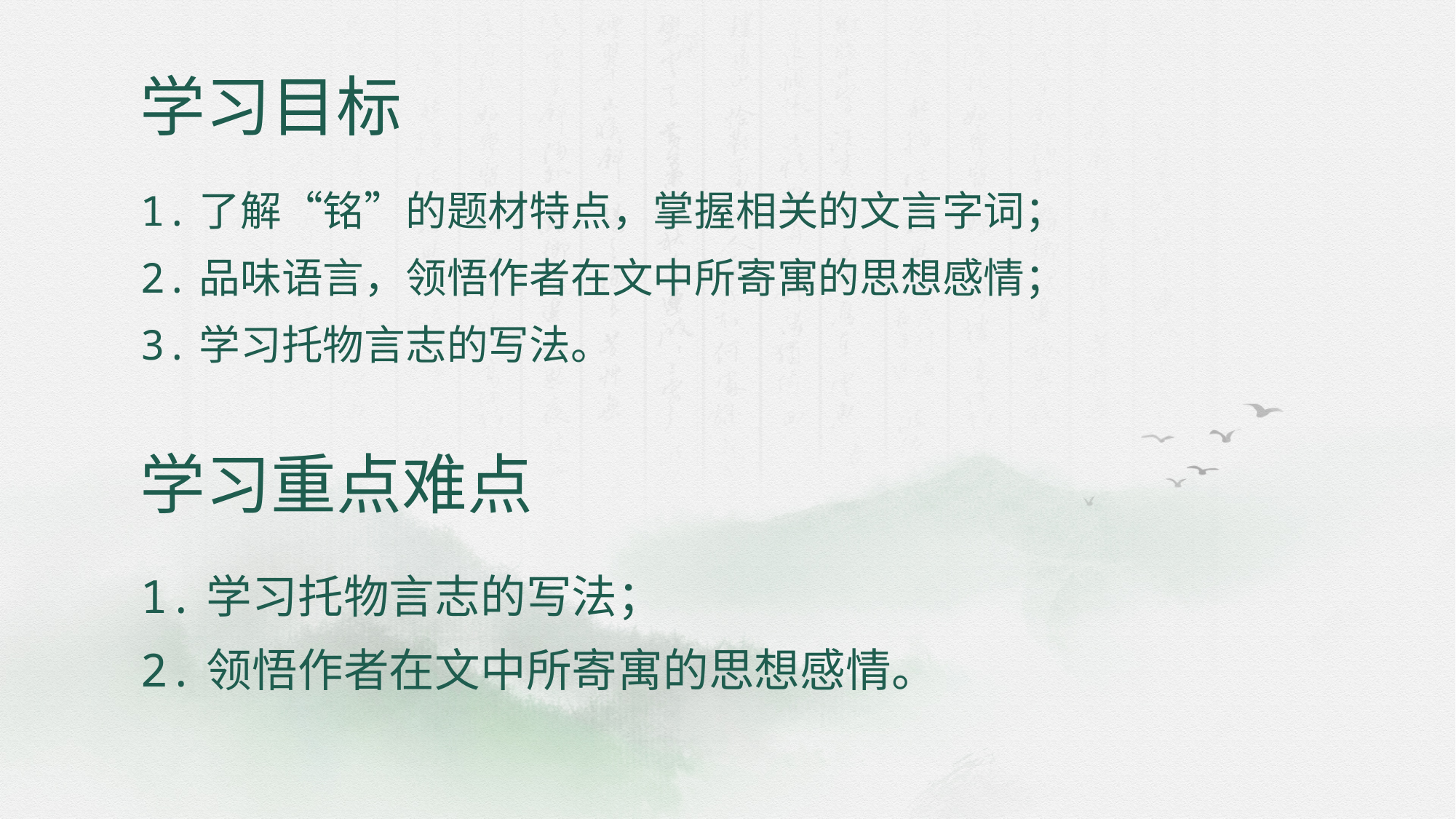

# 学习目标
1.了解“铭”的题材特点，掌握相关的文言字词；
2.品味语言，领悟作者在文中所寄寓的思想感情；
3.学习托物言志的写法。
学习重点难点
1.学习托物言志的写法；
2.领悟作者在文中所寄寓的思想感情。